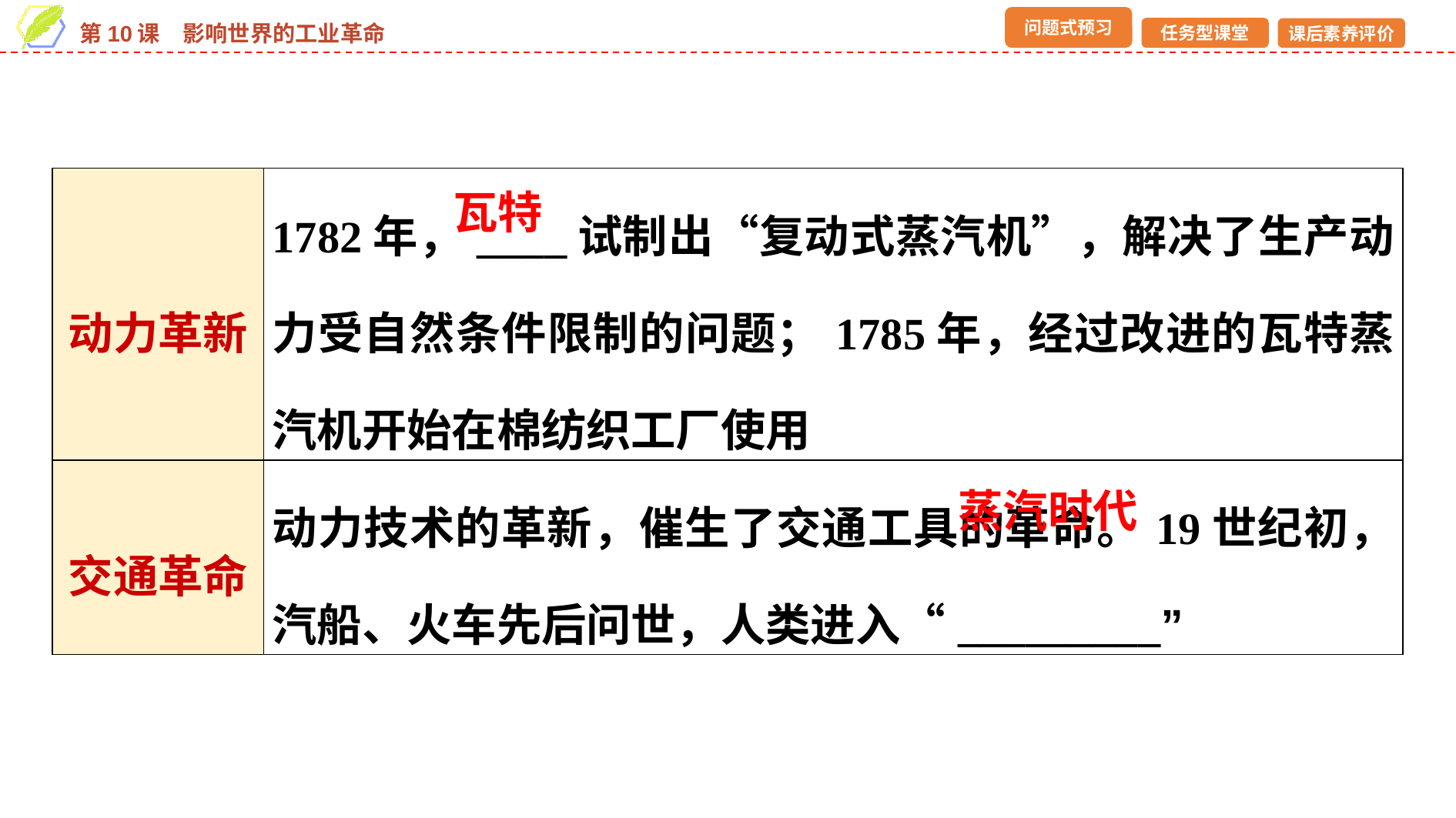

| 动力革新 | 1782年，\_\_\_\_试制出“复动式蒸汽机”，解决了生产动力受自然条件限制的问题；1785年，经过改进的瓦特蒸汽机开始在棉纺织工厂使用 |
| --- | --- |
| 交通革命 | 动力技术的革新，催生了交通工具的革命。19世纪初，汽船、火车先后问世，人类进入“\_\_\_\_\_\_\_\_\_” |
瓦特
蒸汽时代